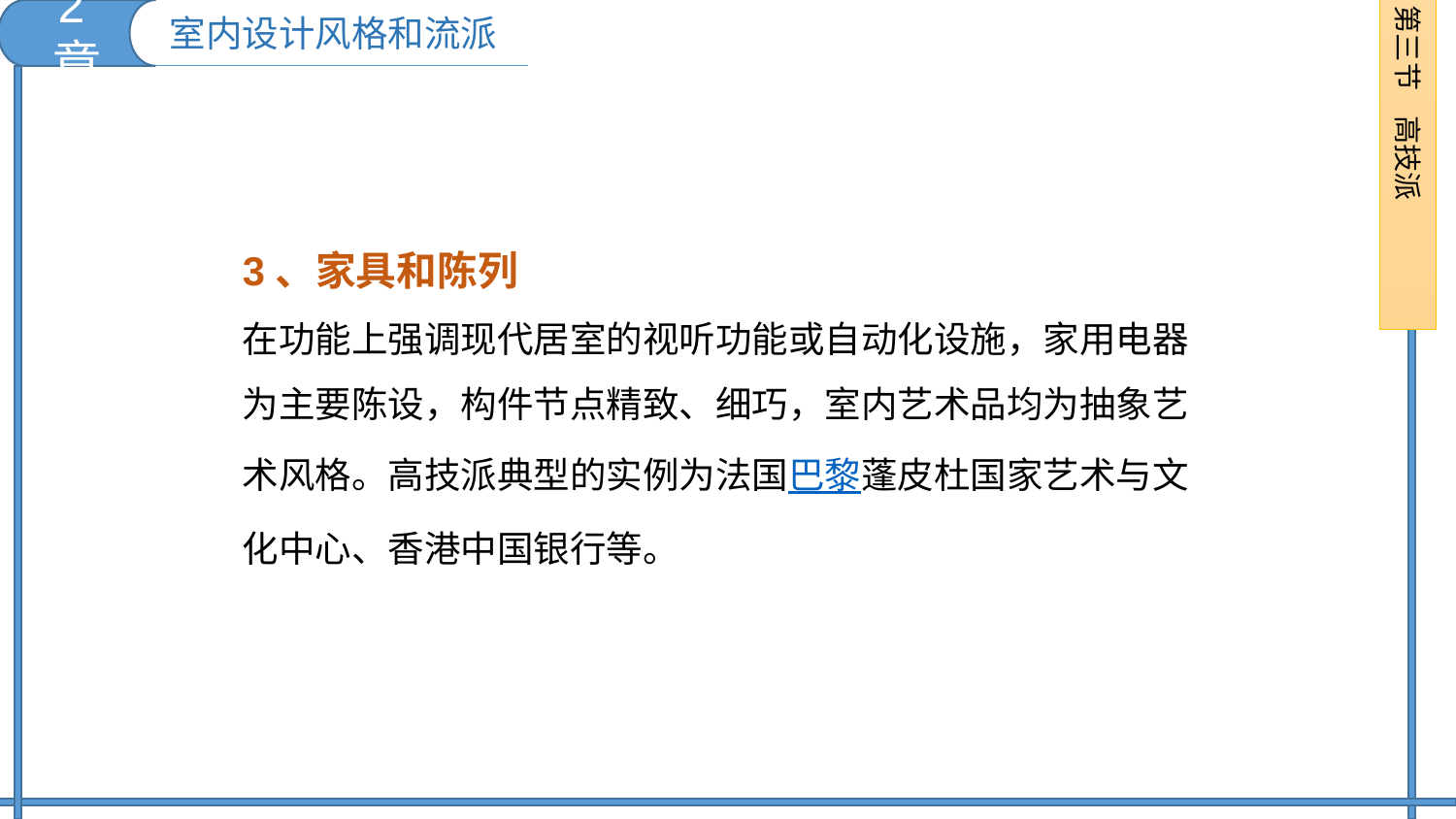

2章
第三节    高技派
室内设计风格和流派

3、家具和陈列
在功能上强调现代居室的视听功能或自动化设施，家用电器为主要陈设，构件节点精致、细巧，室内艺术品均为抽象艺术风格。高技派典型的实例为法国巴黎蓬皮杜国家艺术与文化中心、香港中国银行等。